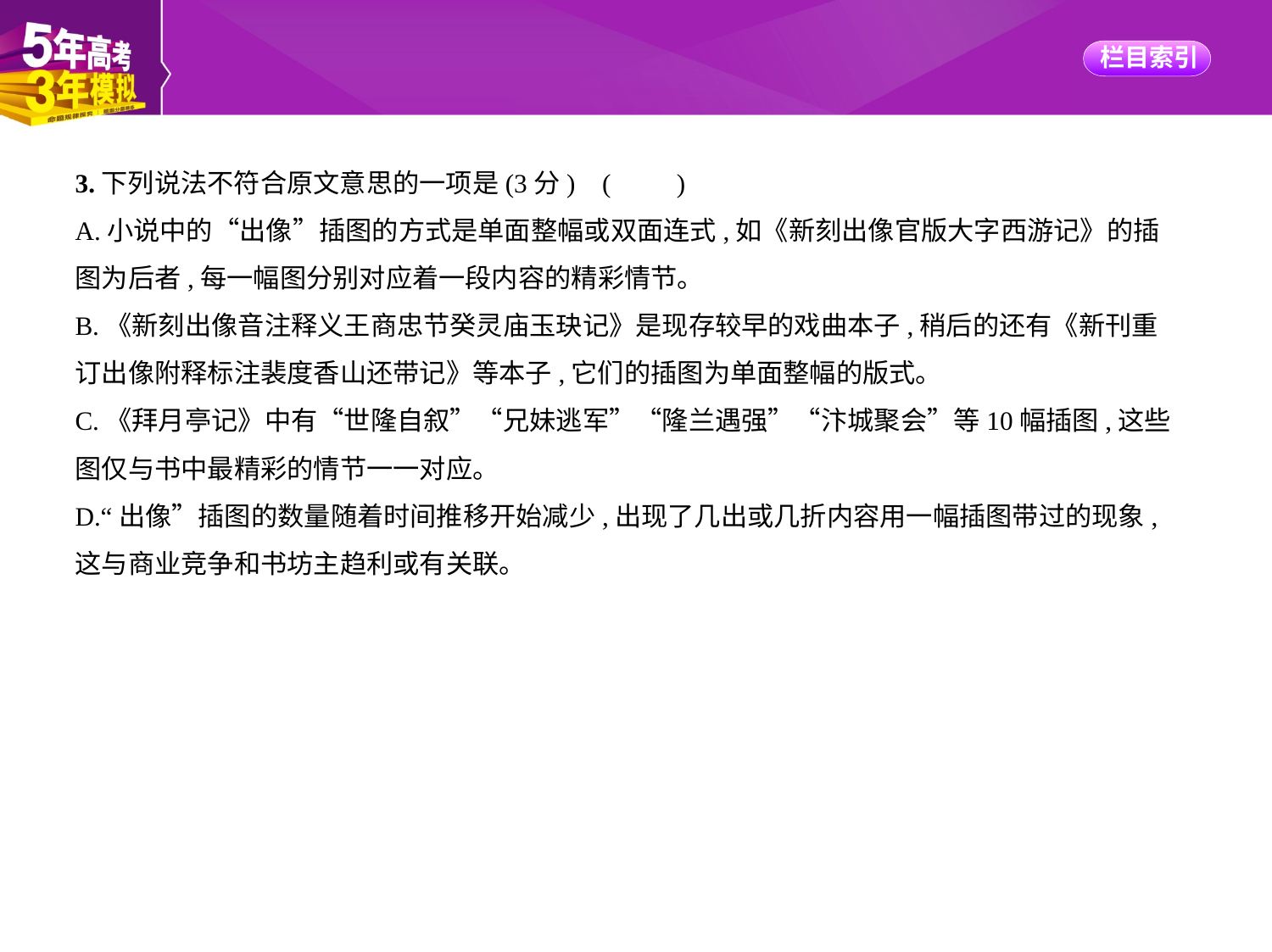

3.下列说法不符合原文意思的一项是(3分) (　　)
A.小说中的“出像”插图的方式是单面整幅或双面连式,如《新刻出像官版大字西游记》的插
图为后者,每一幅图分别对应着一段内容的精彩情节。
B.《新刻出像音注释义王商忠节癸灵庙玉玦记》是现存较早的戏曲本子,稍后的还有《新刊重
订出像附释标注裴度香山还带记》等本子,它们的插图为单面整幅的版式。
C.《拜月亭记》中有“世隆自叙”“兄妹逃军”“隆兰遇强”“汴城聚会”等10幅插图,这些
图仅与书中最精彩的情节一一对应。
D.“出像”插图的数量随着时间推移开始减少,出现了几出或几折内容用一幅插图带过的现象,
这与商业竞争和书坊主趋利或有关联。